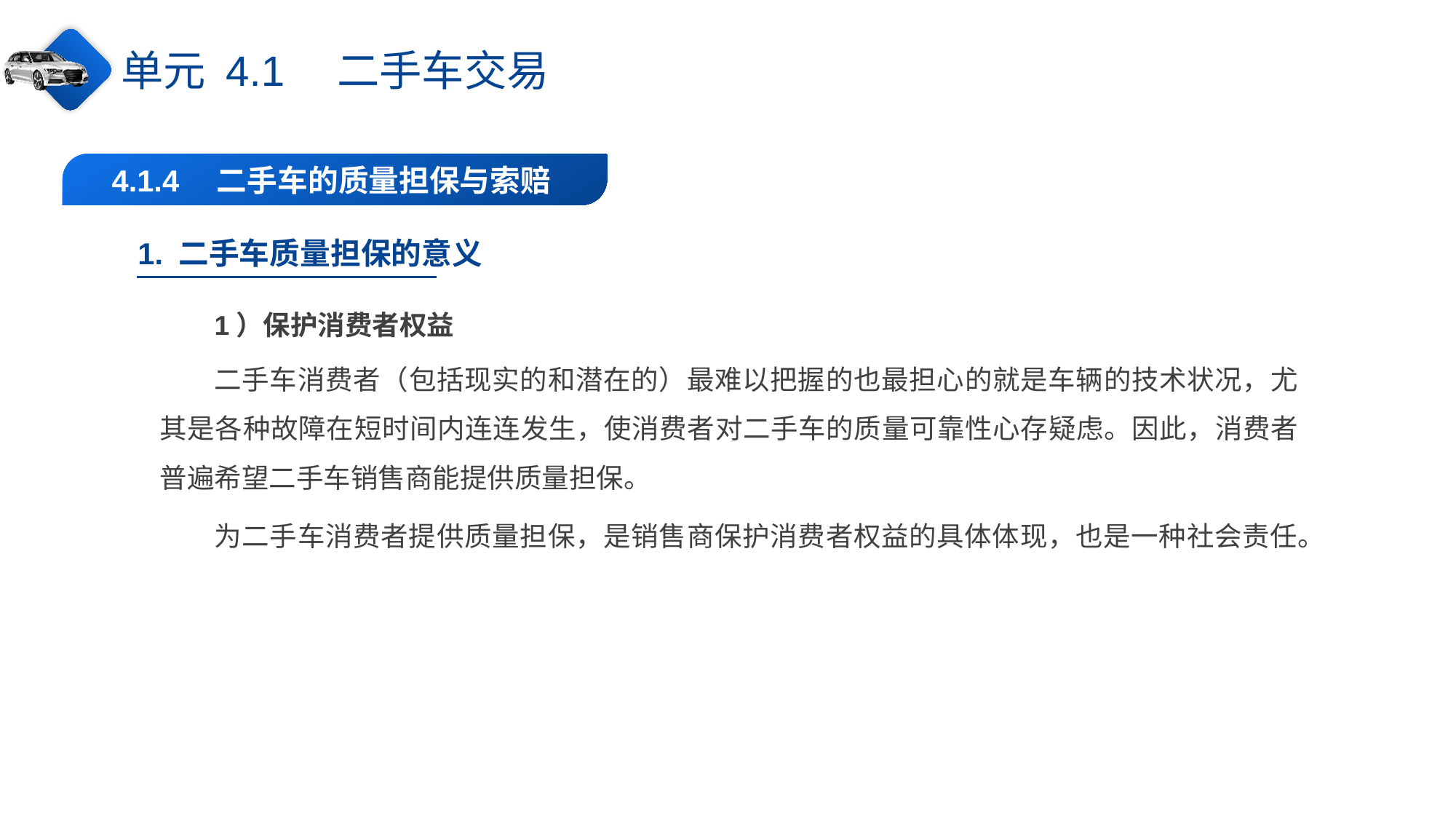

单元 4.1　二手车交易
4.1.4　二手车的质量担保与索赔
1. 二手车质量担保的意义
1）保护消费者权益
二手车消费者（包括现实的和潜在的）最难以把握的也最担心的就是车辆的技术状况，尤其是各种故障在短时间内连连发生，使消费者对二手车的质量可靠性心存疑虑。因此，消费者普遍希望二手车销售商能提供质量担保。
为二手车消费者提供质量担保，是销售商保护消费者权益的具体体现，也是一种社会责任。